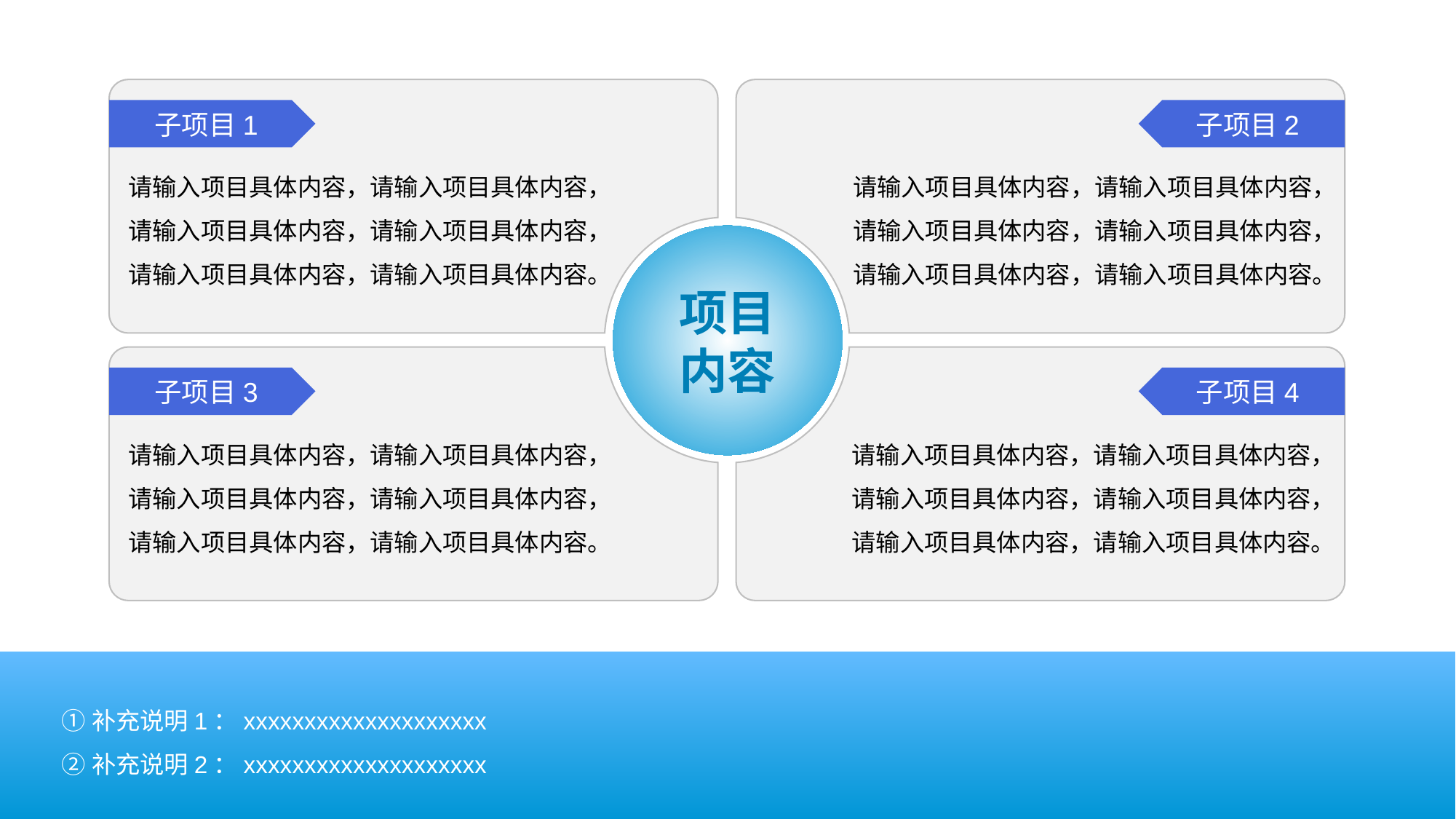

子项目1
请输入项目具体内容，请输入项目具体内容，请输入项目具体内容，请输入项目具体内容，请输入项目具体内容，请输入项目具体内容。

子项目2
请输入项目具体内容，请输入项目具体内容，请输入项目具体内容，请输入项目具体内容，请输入项目具体内容，请输入项目具体内容。
项目内容

子项目3
请输入项目具体内容，请输入项目具体内容，请输入项目具体内容，请输入项目具体内容，请输入项目具体内容，请输入项目具体内容。

子项目4
请输入项目具体内容，请输入项目具体内容，请输入项目具体内容，请输入项目具体内容，请输入项目具体内容，请输入项目具体内容。

①补充说明1：xxxxxxxxxxxxxxxxxxxx
②补充说明2：xxxxxxxxxxxxxxxxxxxx